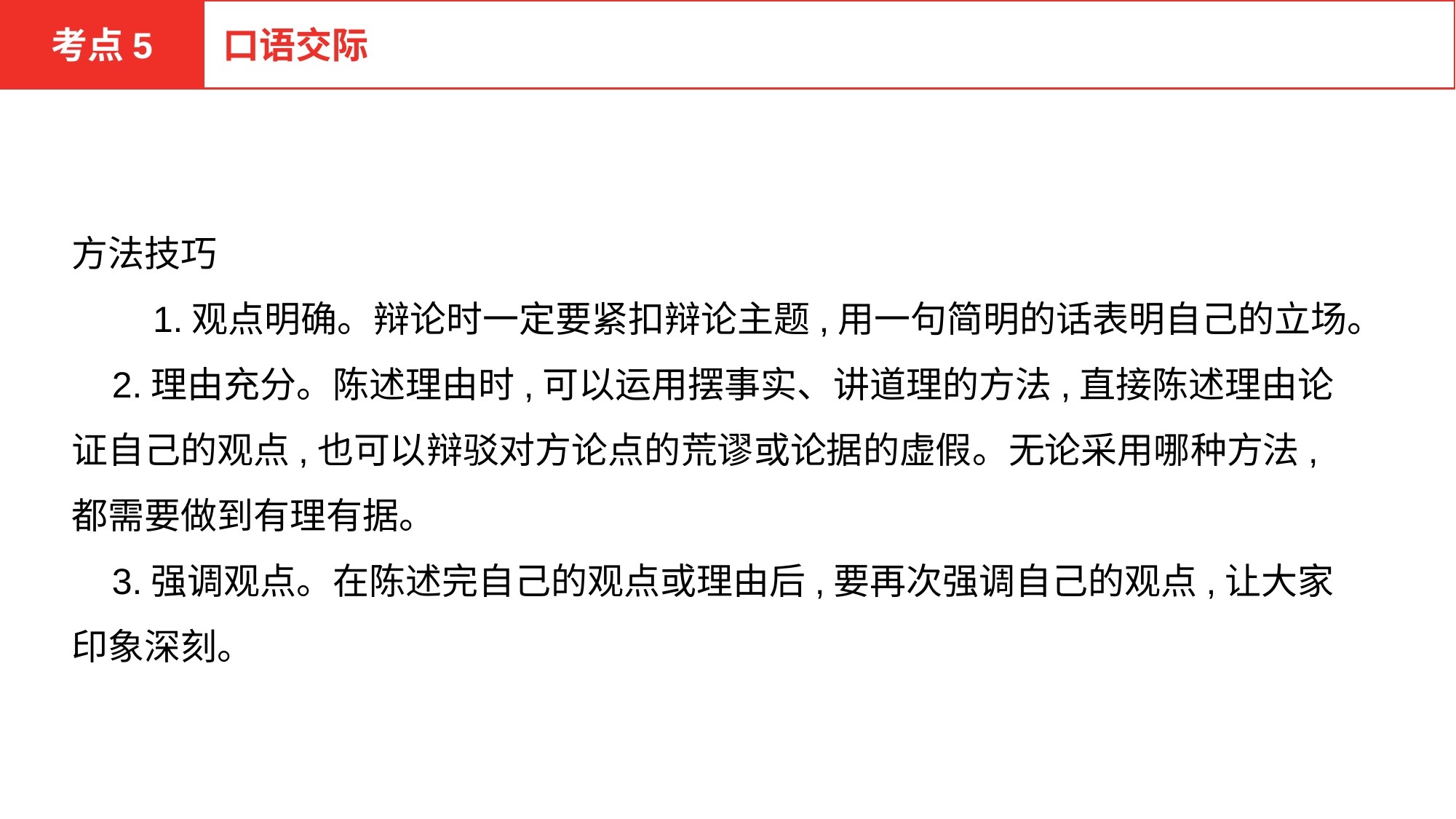

考点5
口语交际
方法技巧
　　1.观点明确。辩论时一定要紧扣辩论主题,用一句简明的话表明自己的立场。
    2.理由充分。陈述理由时,可以运用摆事实、讲道理的方法,直接陈述理由论证自己的观点,也可以辩驳对方论点的荒谬或论据的虚假。无论采用哪种方法,都需要做到有理有据。
    3.强调观点。在陈述完自己的观点或理由后,要再次强调自己的观点,让大家印象深刻。